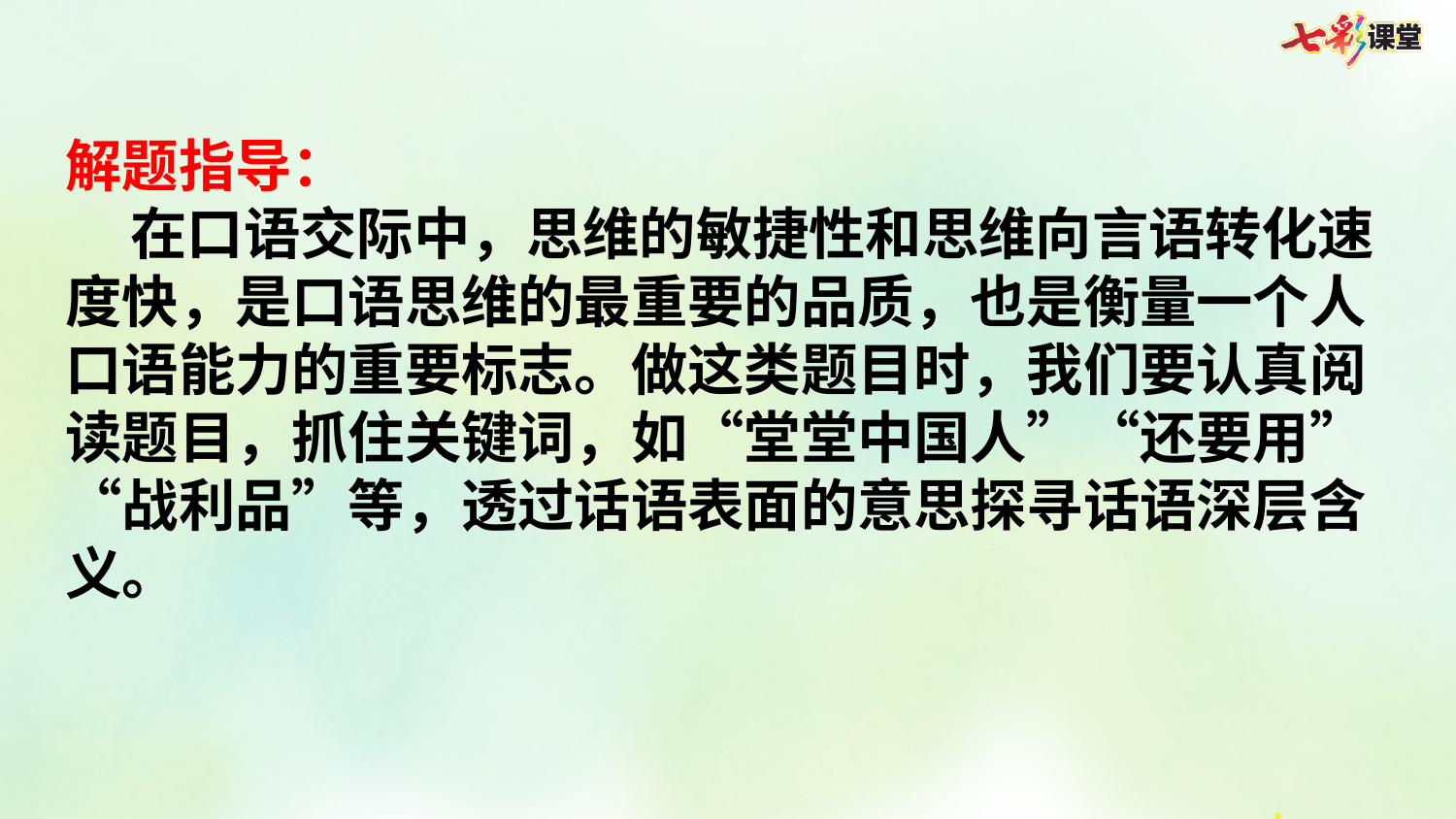

解题指导：
    在口语交际中，思维的敏捷性和思维向言语转化速度快，是口语思维的最重要的品质，也是衡量一个人口语能力的重要标志。做这类题目时，我们要认真阅读题目，抓住关键词，如“堂堂中国人”“还要用”“战利品”等，透过话语表面的意思探寻话语深层含义。